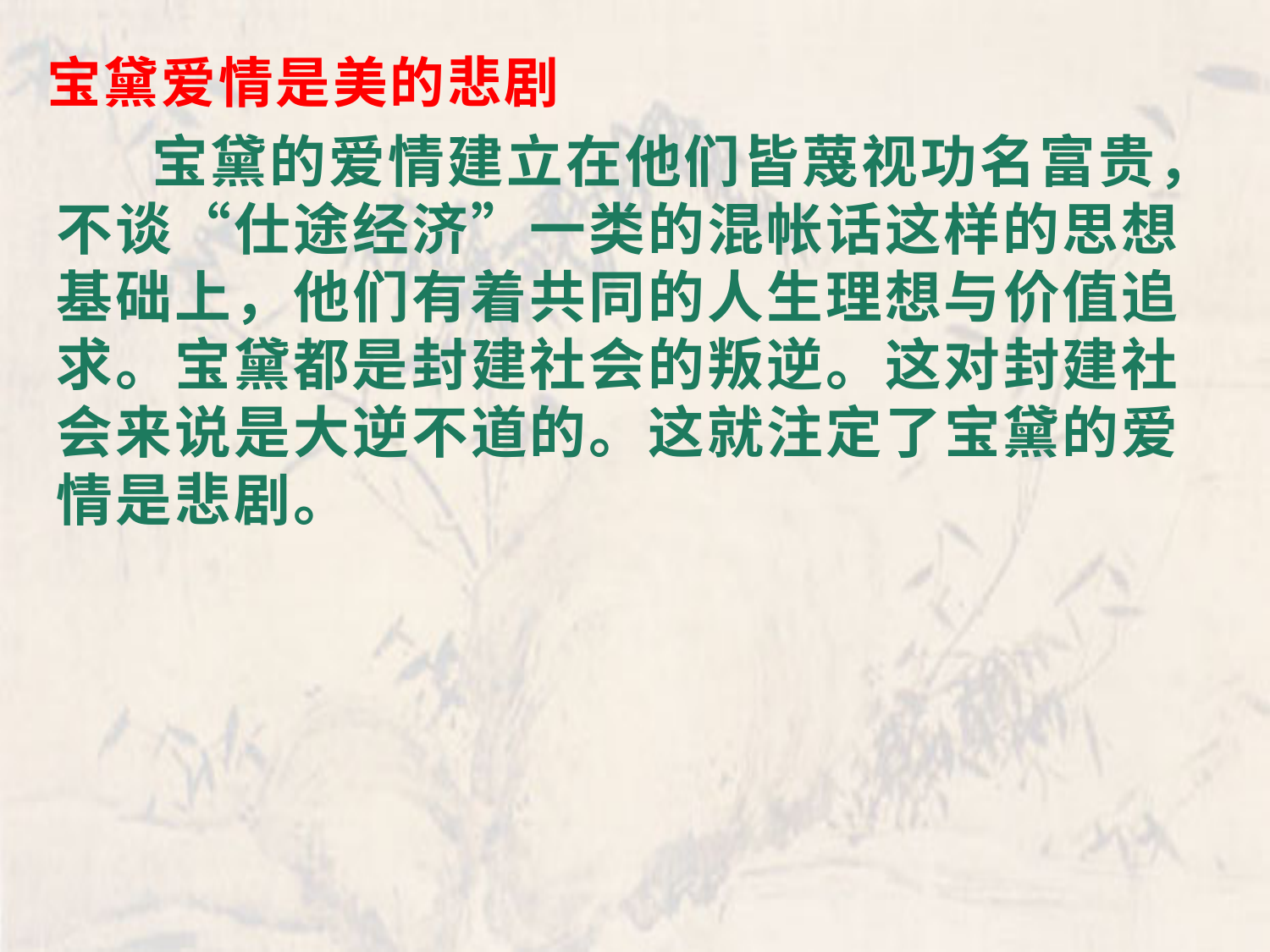

宝黛爱情是美的悲剧
      宝黛的爱情建立在他们皆蔑视功名富贵，不谈“仕途经济”一类的混帐话这样的思想基础上，他们有着共同的人生理想与价值追求。宝黛都是封建社会的叛逆。这对封建社会来说是大逆不道的。这就注定了宝黛的爱情是悲剧。